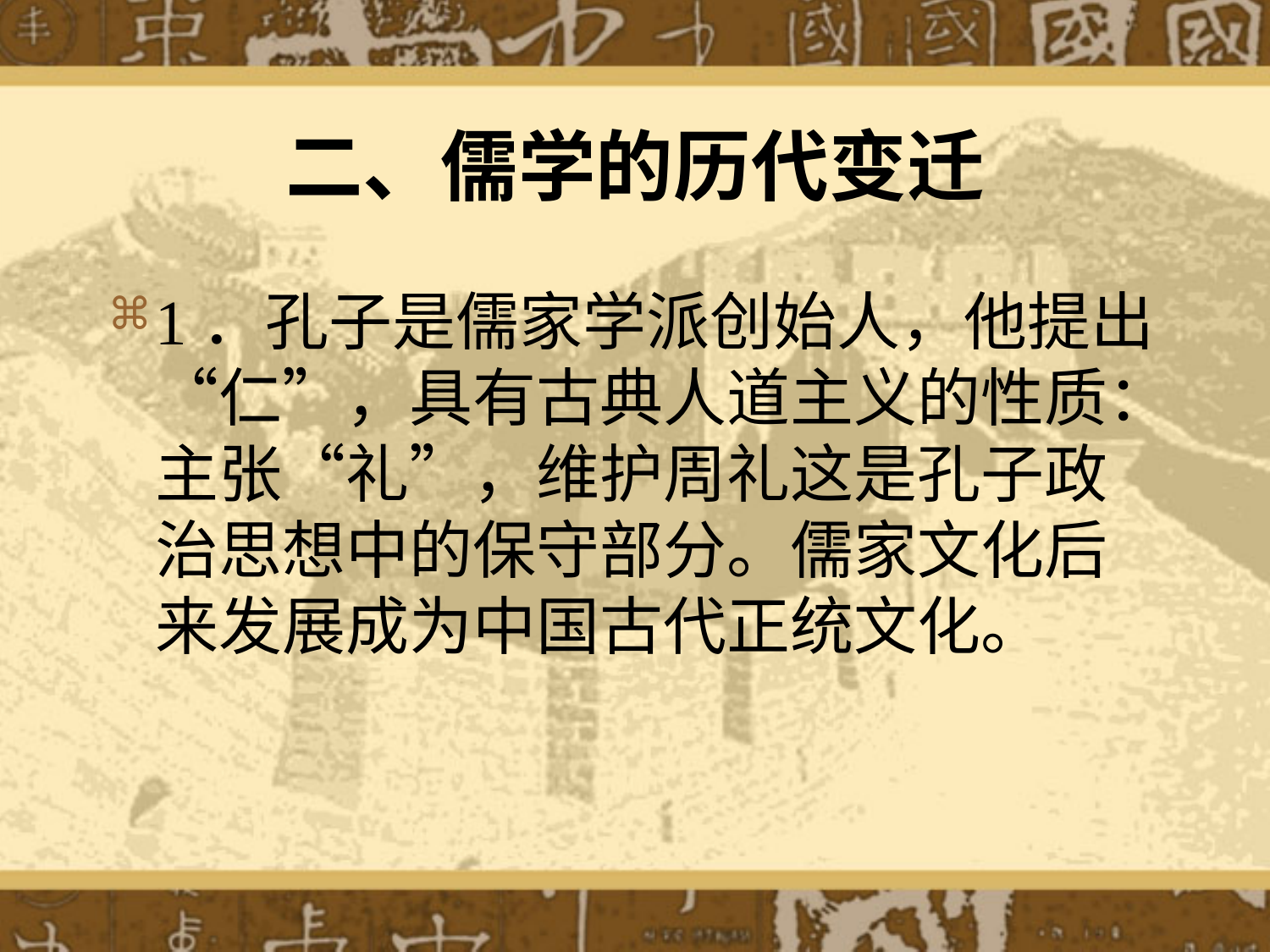

# 二、儒学的历代变迁
1．孔子是儒家学派创始人，他提出“仁”，具有古典人道主义的性质：主张“礼”，维护周礼这是孔子政治思想中的保守部分。儒家文化后来发展成为中国古代正统文化。